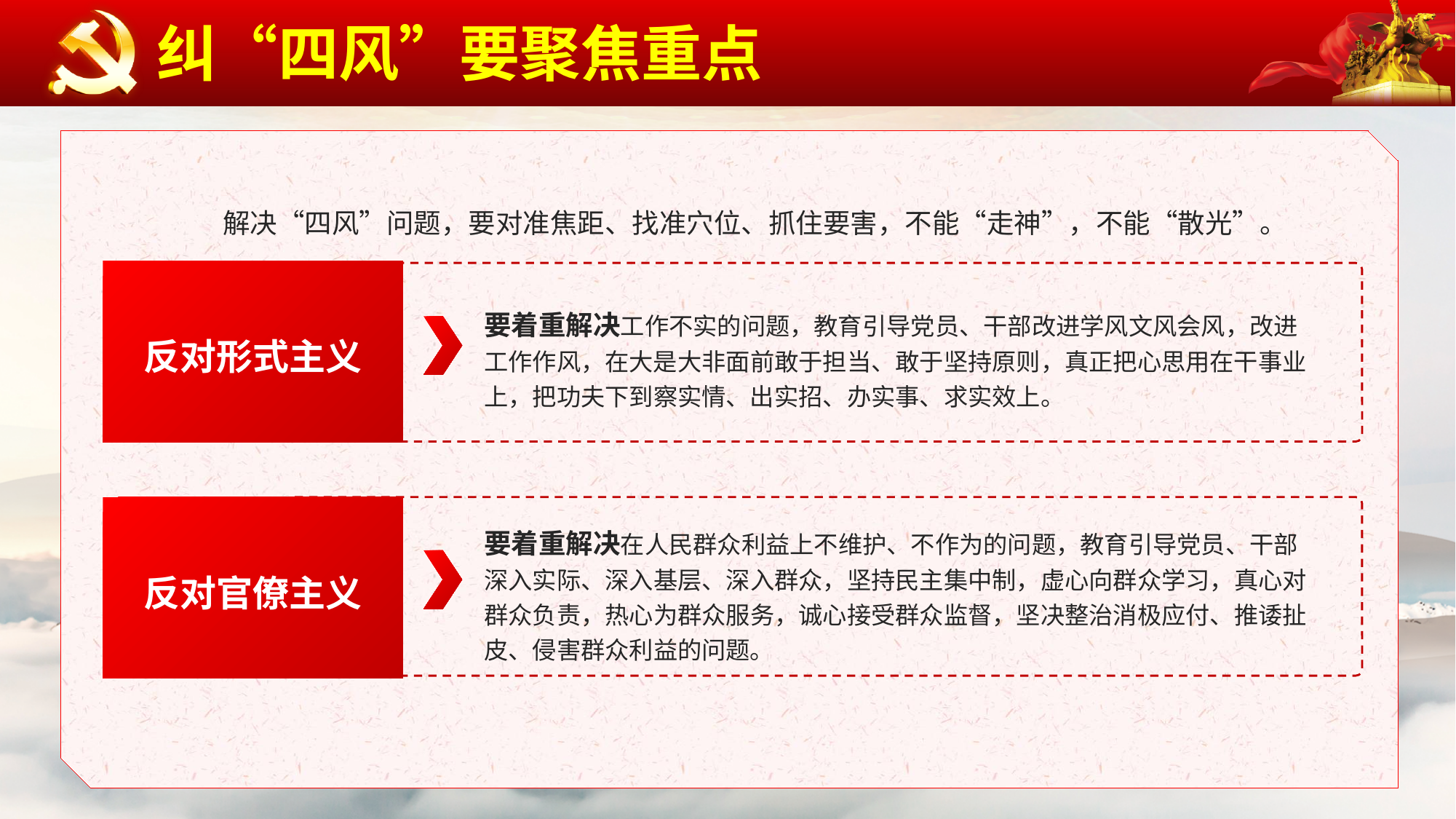

纠“四风”要聚焦重点
解决“四风”问题，要对准焦距、找准穴位、抓住要害，不能“走神”，不能“散光”。
反对形式主义

要着重解决工作不实的问题，教育引导党员、干部改进学风文风会风，改进工作作风，在大是大非面前敢于担当、敢于坚持原则，真正把心思用在干事业上，把功夫下到察实情、出实招、办实事、求实效上。

反对官僚主义

要着重解决在人民群众利益上不维护、不作为的问题，教育引导党员、干部深入实际、深入基层、深入群众，坚持民主集中制，虚心向群众学习，真心对群众负责，热心为群众服务，诚心接受群众监督，坚决整治消极应付、推诿扯皮、侵害群众利益的问题。